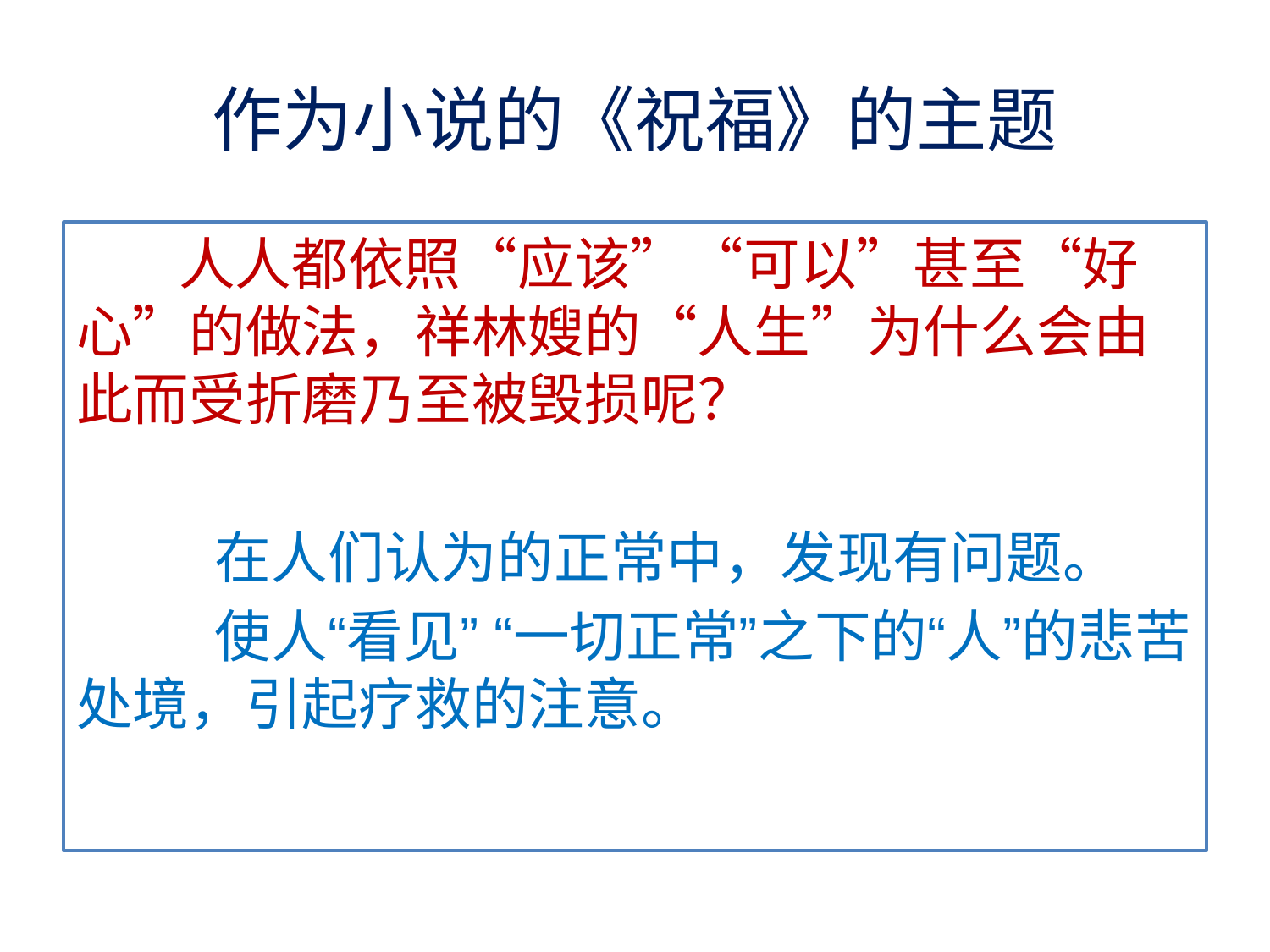

# 作为小说的《祝福》的主题
       人人都依照“应该”“可以”甚至“好心”的做法，祥林嫂的“人生”为什么会由此而受折磨乃至被毁损呢？

        在人们认为的正常中，发现有问题。
        使人“看见” “一切正常”之下的“人”的悲苦处境，引起疗救的注意。